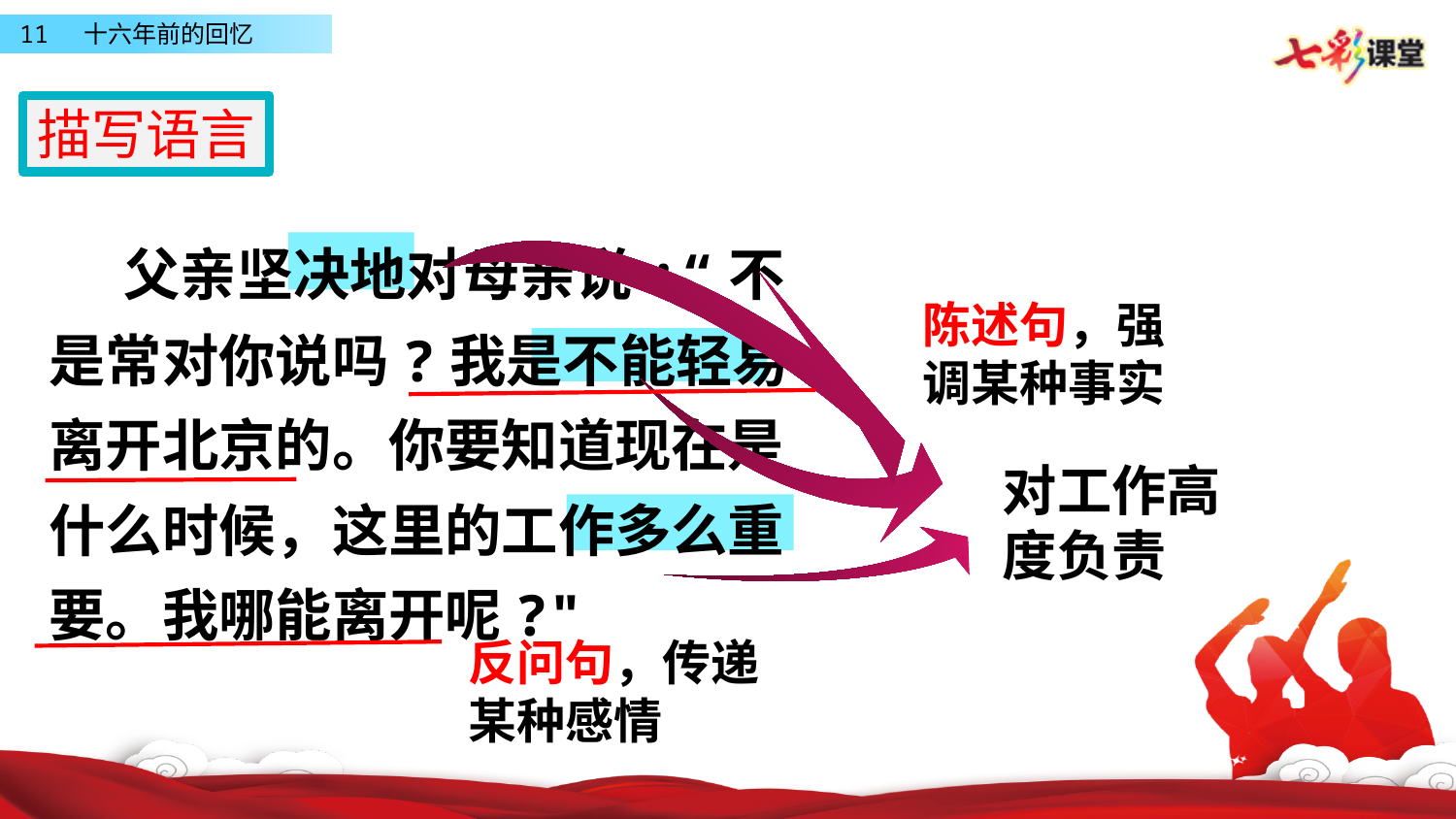

描写语言
    父亲坚决地对母亲说:“不是常对你说吗?我是不能轻易离开北京的。你要知道现在是什么时候，这里的工作多么重要。我哪能离开呢?"

陈述句，强调某种事实

对工作高度负责

反问句，传递某种感情